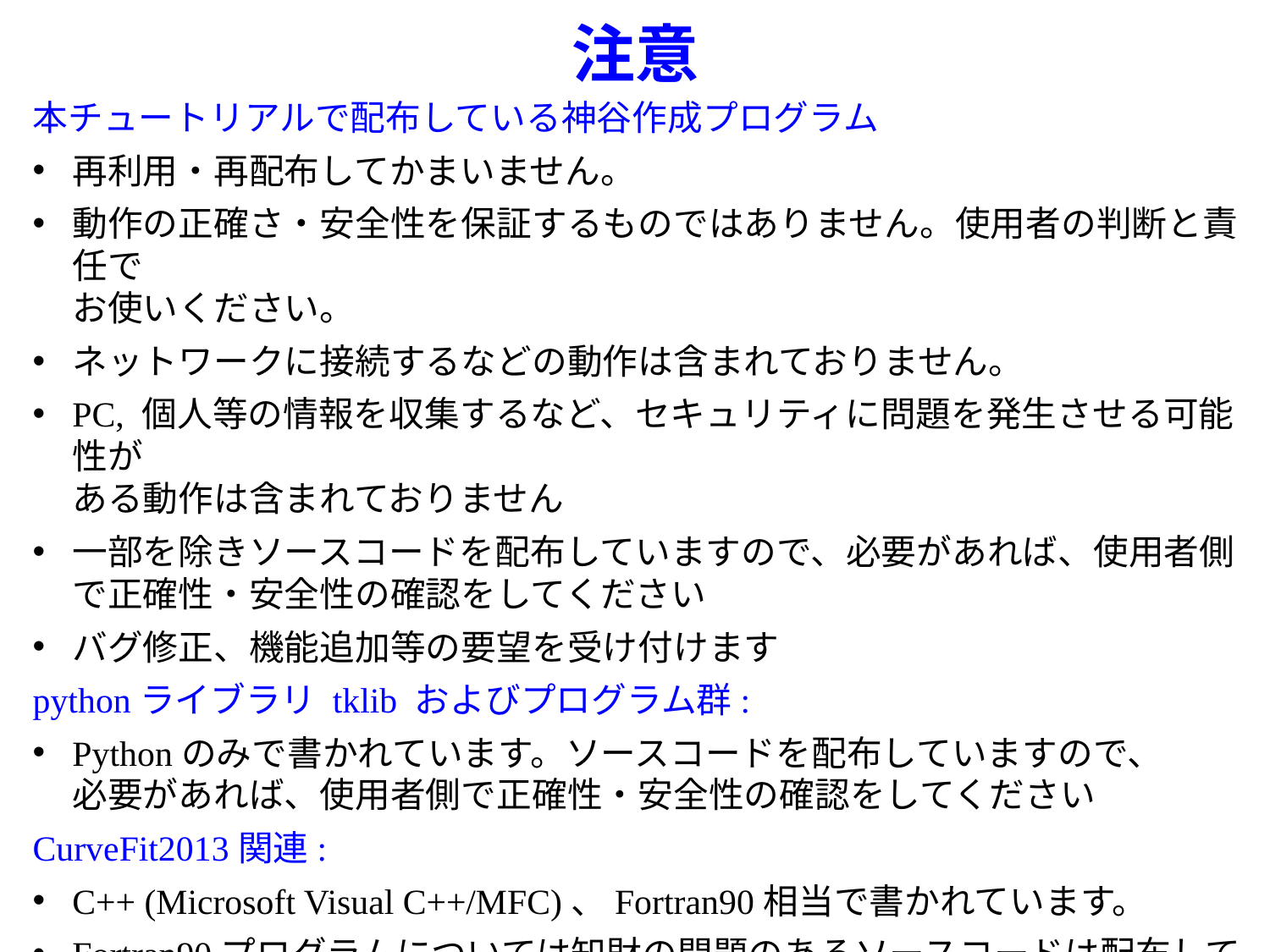

# 注意
本チュートリアルで配布している神谷作成プログラム
再利用・再配布してかまいません。
動作の正確さ・安全性を保証するものではありません。使用者の判断と責任で
お使いください。
ネットワークに接続するなどの動作は含まれておりません。
PC, 個人等の情報を収集するなど、セキュリティに問題を発生させる可能性が
ある動作は含まれておりません
一部を除きソースコードを配布していますので、必要があれば、使用者側で正確性・安全性の確認をしてください
バグ修正、機能追加等の要望を受け付けます
pythonライブラリ tklib およびプログラム群:
Pythonのみで書かれています。ソースコードを配布していますので、
必要があれば、使用者側で正確性・安全性の確認をしてください
CurveFit2013関連:
C++ (Microsoft Visual C++/MFC)、Fortran90相当で書かれています。
Fortran90プログラムについては知財の問題のあるソースコードは配布していません。同等の機能はLAPACK、Intel MKL等で置き換える必要があります。